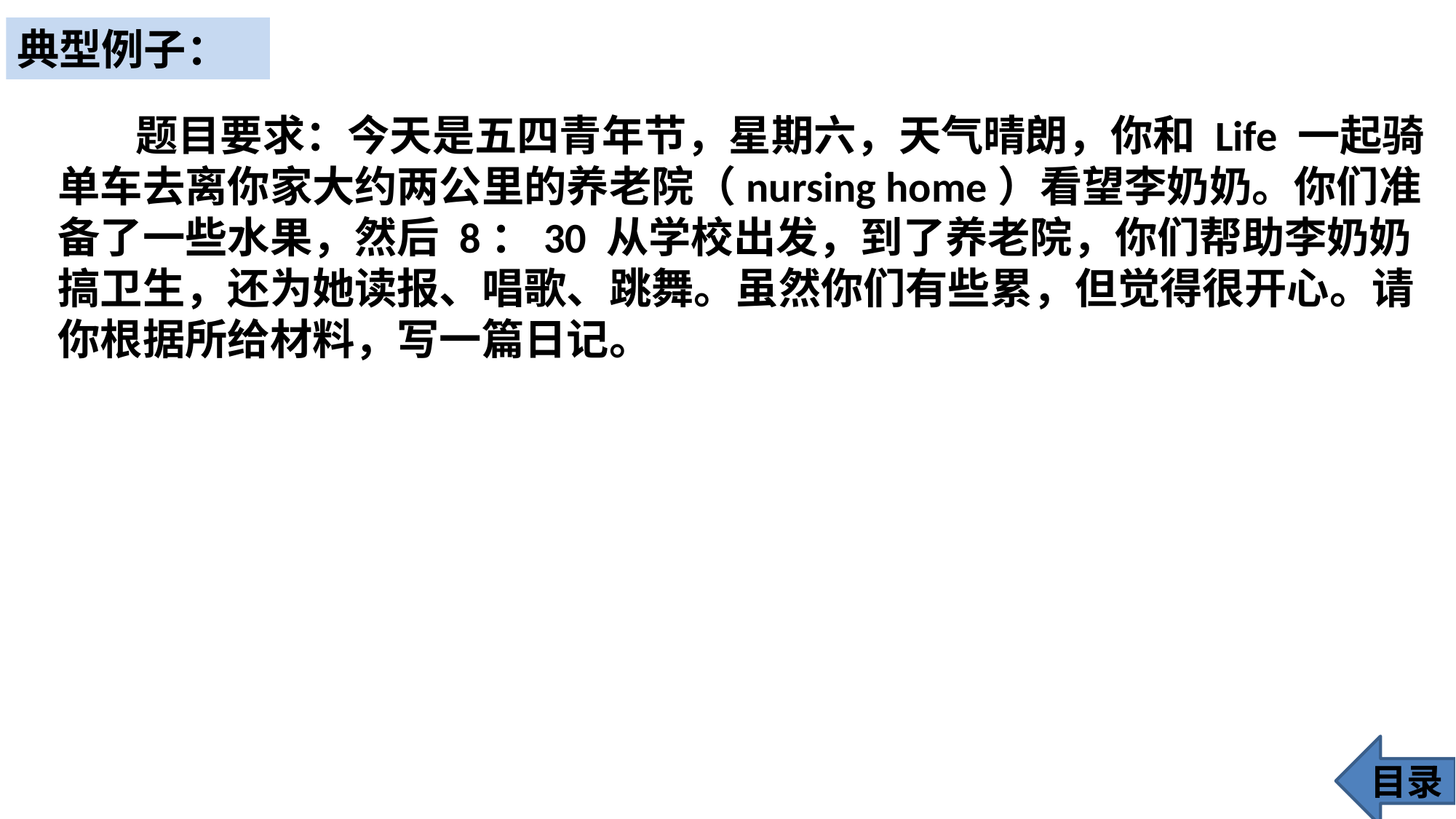

典型例子：
       题目要求：今天是五四青年节，星期六，天气晴朗，你和 Life 一起骑单车去离你家大约两公里的养老院（nursing home）看望李奶奶。你们准备了一些水果，然后 8：30 从学校出发，到了养老院，你们帮助李奶奶搞卫生，还为她读报、唱歌、跳舞。虽然你们有些累，但觉得很开心。请
你根据所给材料，写一篇日记。

目录
77